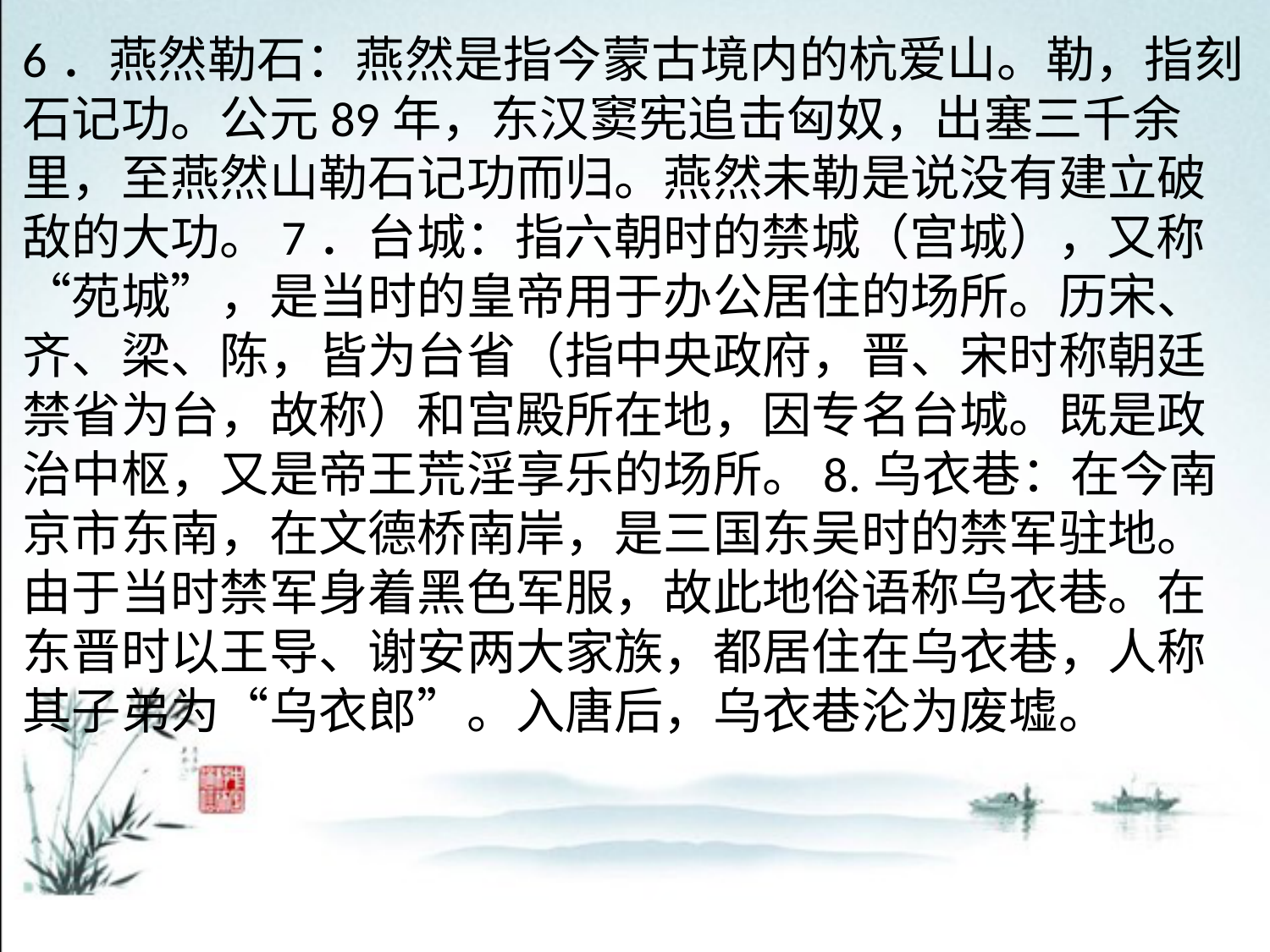

6．燕然勒石：燕然是指今蒙古境内的杭爱山。勒，指刻石记功。公元89年，东汉窦宪追击匈奴，出塞三千余里，至燕然山勒石记功而归。燕然未勒是说没有建立破敌的大功。7．台城：指六朝时的禁城（宫城），又称“苑城”，是当时的皇帝用于办公居住的场所。历宋、齐、梁、陈，皆为台省（指中央政府，晋、宋时称朝廷禁省为台，故称）和宫殿所在地，因专名台城。既是政治中枢，又是帝王荒淫享乐的场所。8.乌衣巷：在今南京市东南，在文德桥南岸，是三国东吴时的禁军驻地。由于当时禁军身着黑色军服，故此地俗语称乌衣巷。在东晋时以王导、谢安两大家族，都居住在乌衣巷，人称其子弟为“乌衣郎”。入唐后，乌衣巷沦为废墟。